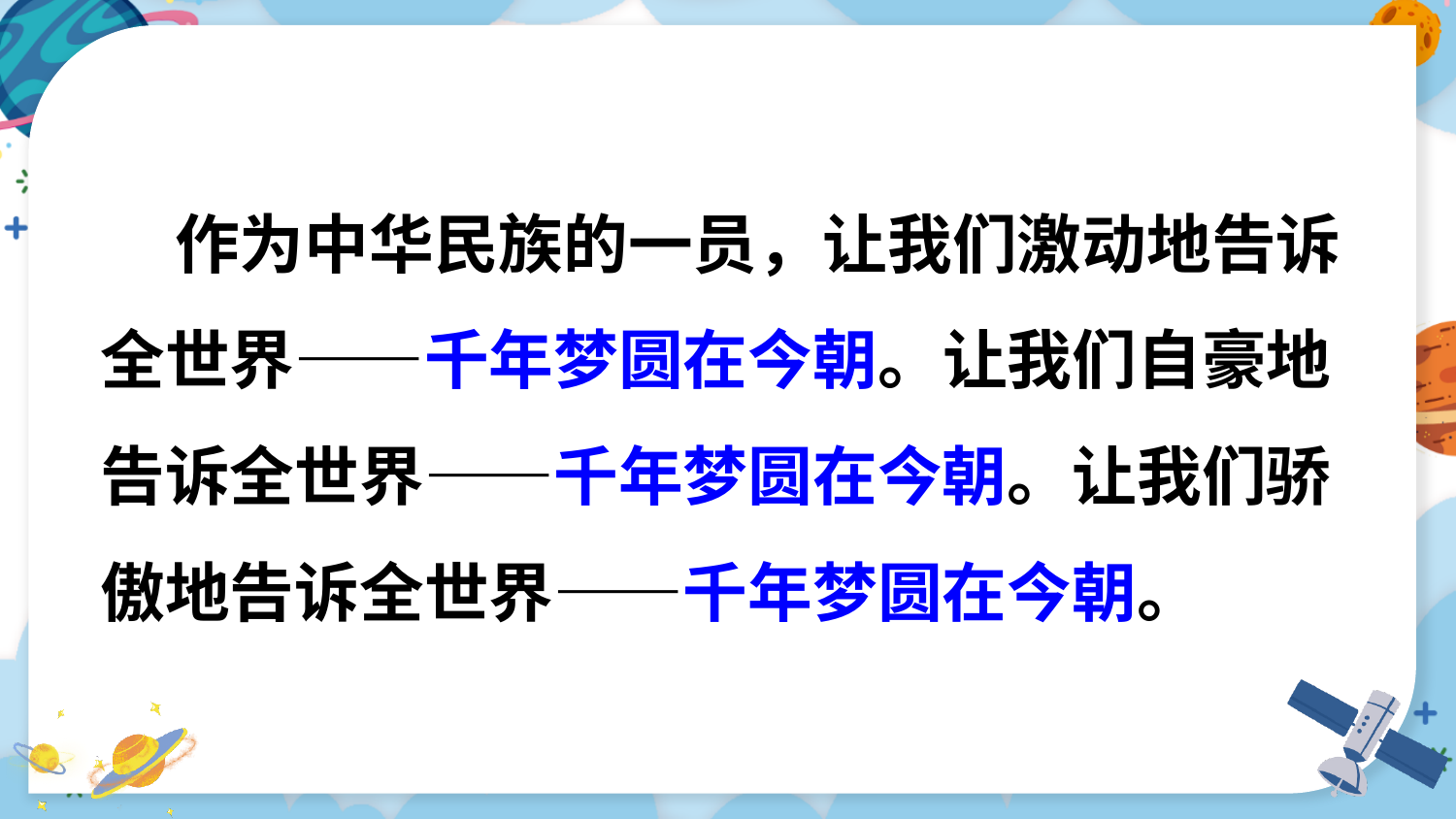

作为中华民族的一员，让我们激动地告诉全世界——千年梦圆在今朝。让我们自豪地告诉全世界——千年梦圆在今朝。让我们骄傲地告诉全世界——千年梦圆在今朝。